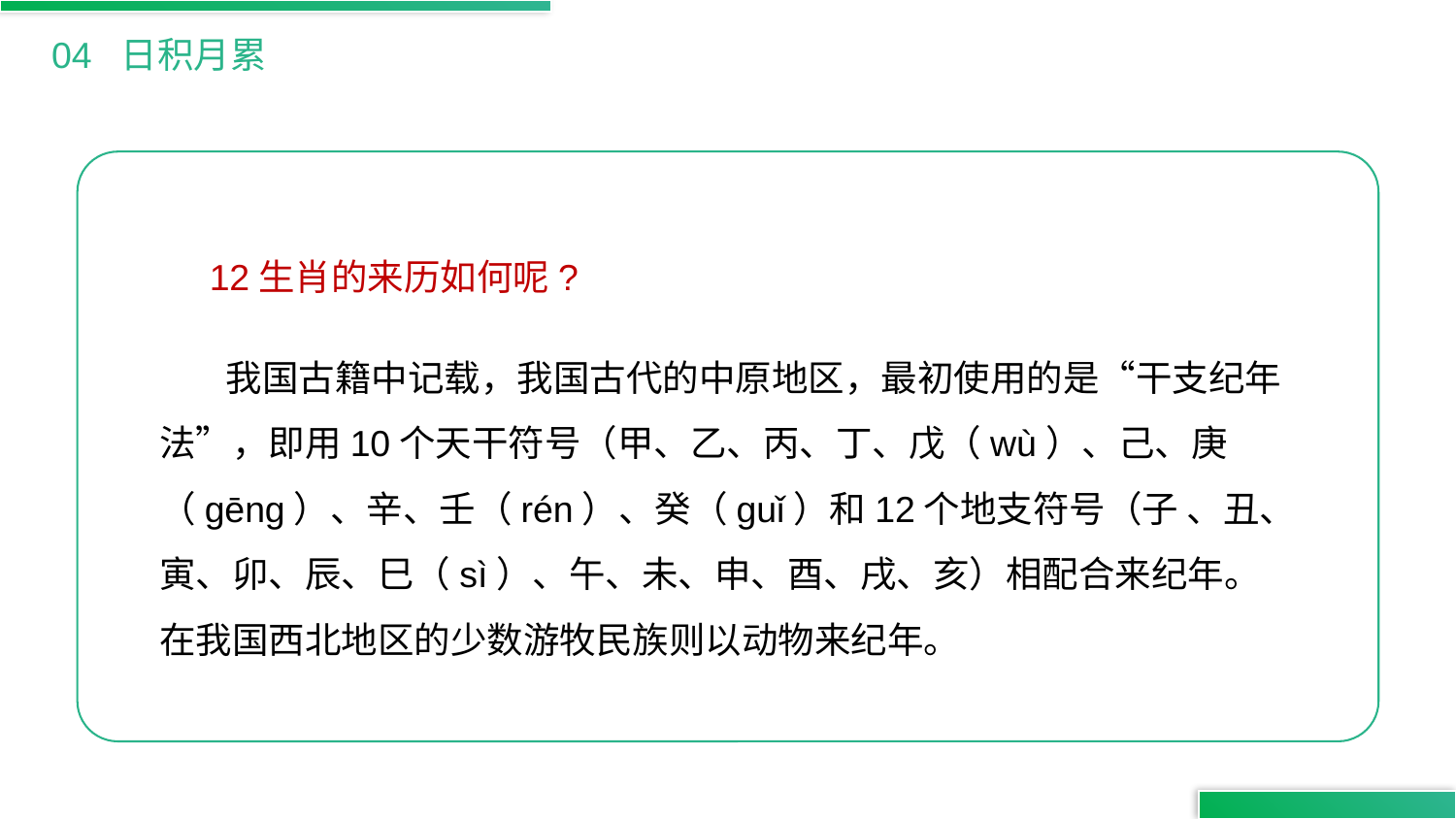

04  日积月累
12生肖的来历如何呢?
       我国古籍中记载，我国古代的中原地区，最初使用的是“干支纪年法”，即用10个天干符号（甲、乙、丙、丁、戊（wù）、己、庚（gēng）、辛、壬（rén）、癸（guǐ）和12个地支符号（子 、丑、寅、卯、辰、巳（sì）、午、未、申、酉、戌、亥）相配合来纪年。在我国西北地区的少数游牧民族则以动物来纪年。